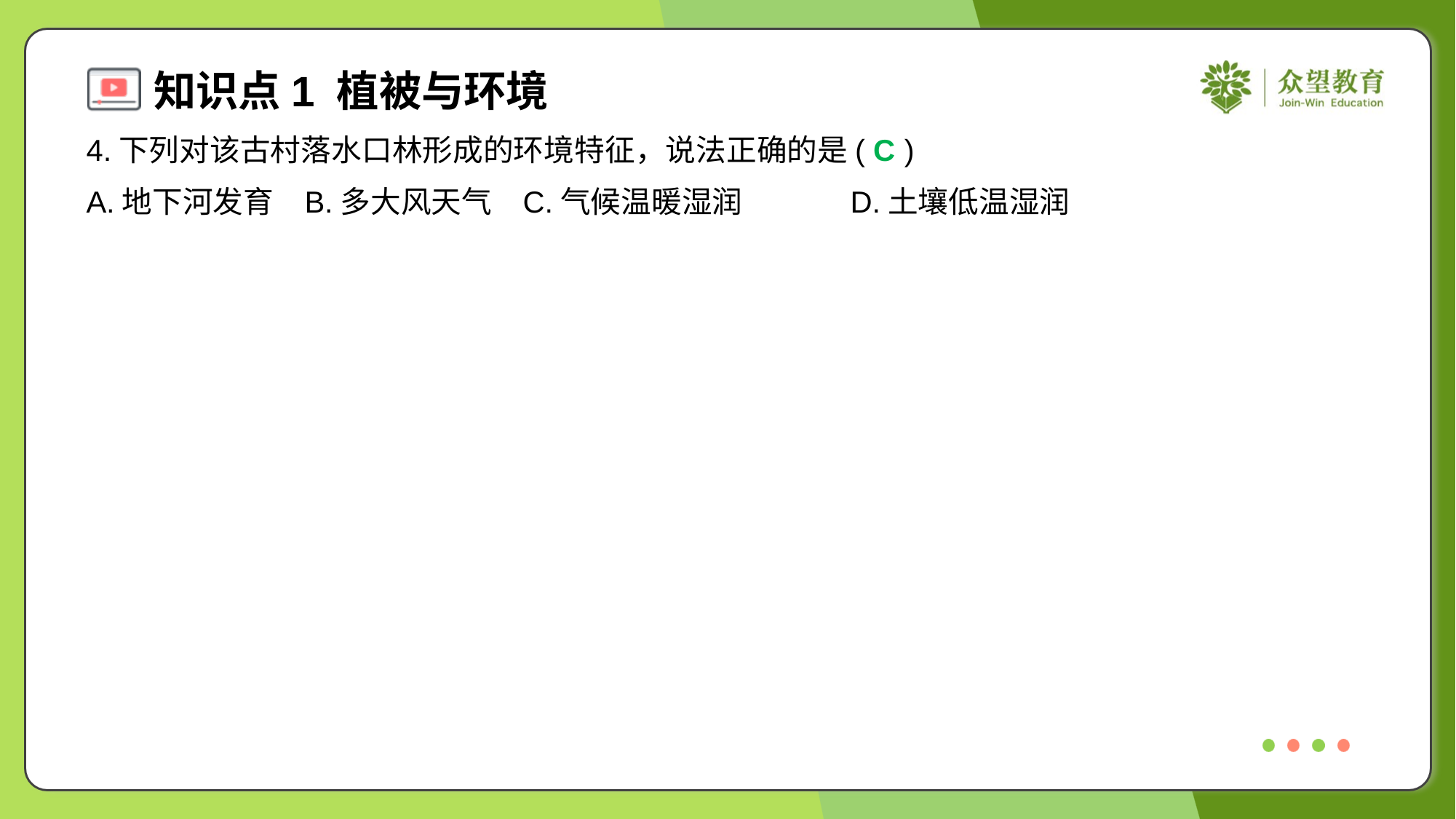

4.下列对该古村落水口林形成的环境特征，说法正确的是(     )
C
A.地下河发育	B.多大风天气	C.气候温暖湿润	D.土壤低温湿润